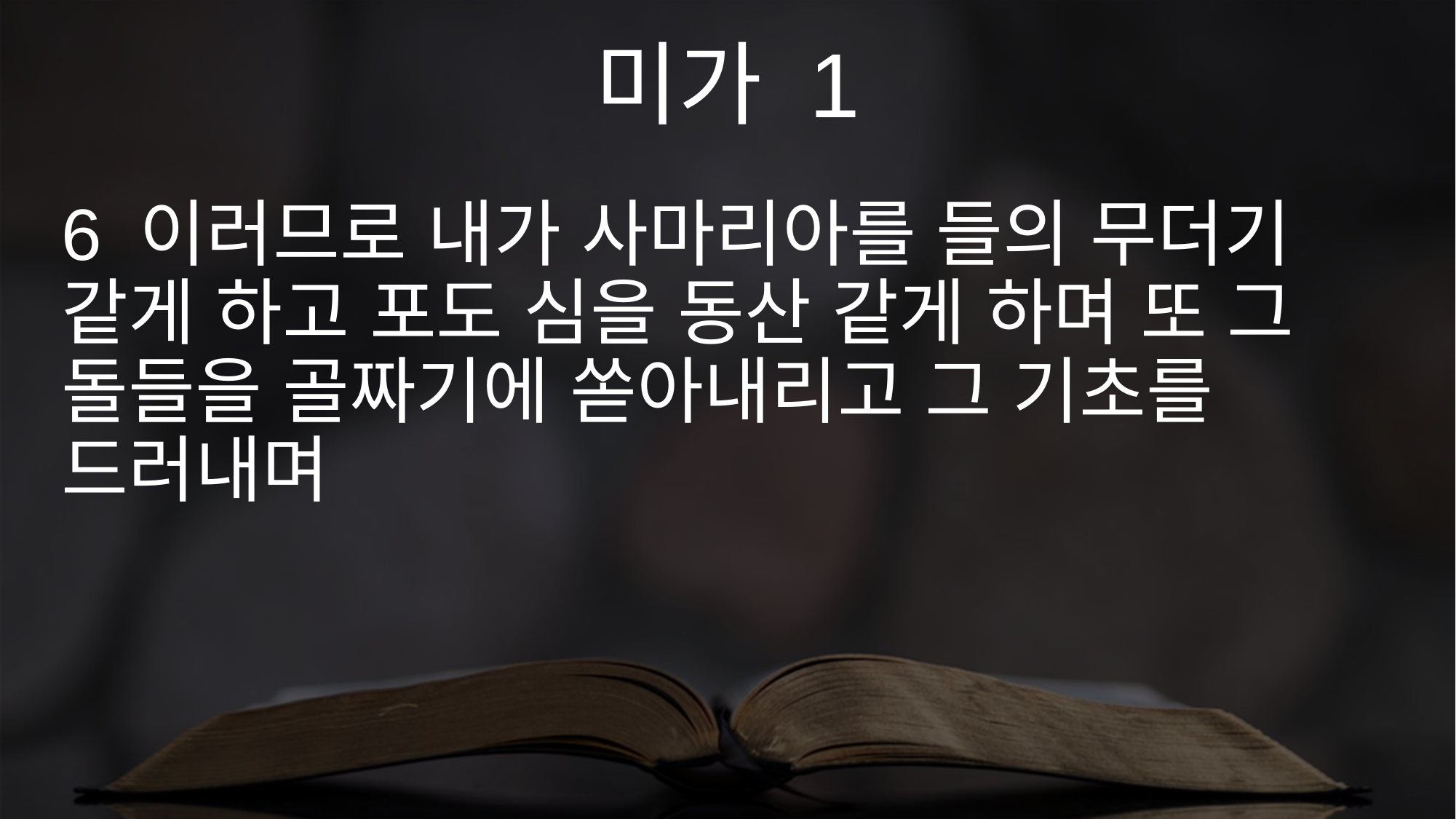

미가 1
6 이러므로 내가 사마리아를 들의 무더기 같게 하고 포도 심을 동산 같게 하며 또 그 돌들을 골짜기에 쏟아내리고 그 기초를 드러내며